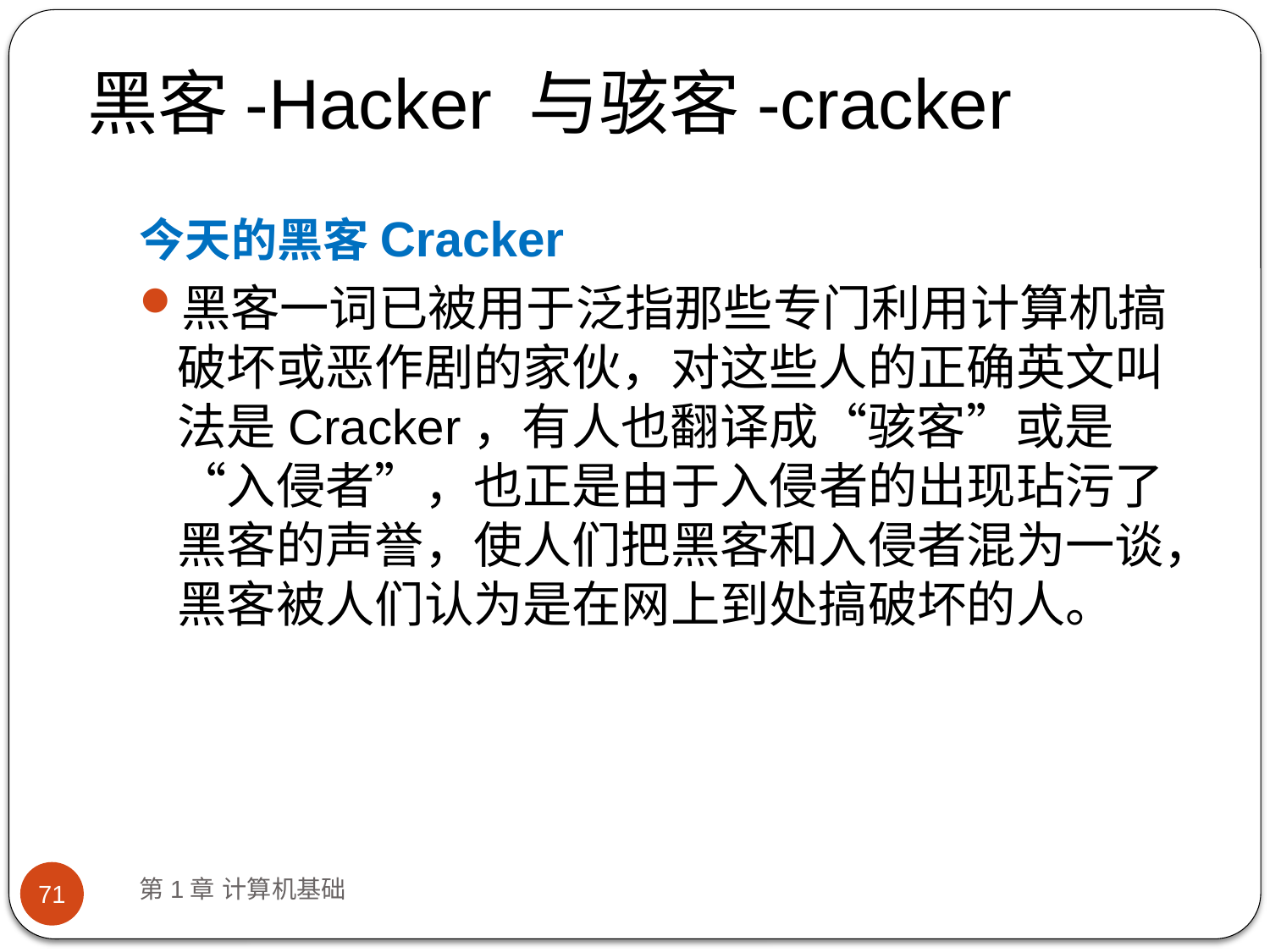

# 黑客-Hacker 与骇客-cracker
今天的黑客Cracker
黑客一词已被用于泛指那些专门利用计算机搞破坏或恶作剧的家伙，对这些人的正确英文叫法是Cracker，有人也翻译成“骇客”或是“入侵者”，也正是由于入侵者的出现玷污了黑客的声誉，使人们把黑客和入侵者混为一谈，黑客被人们认为是在网上到处搞破坏的人。
第1章 计算机基础
71